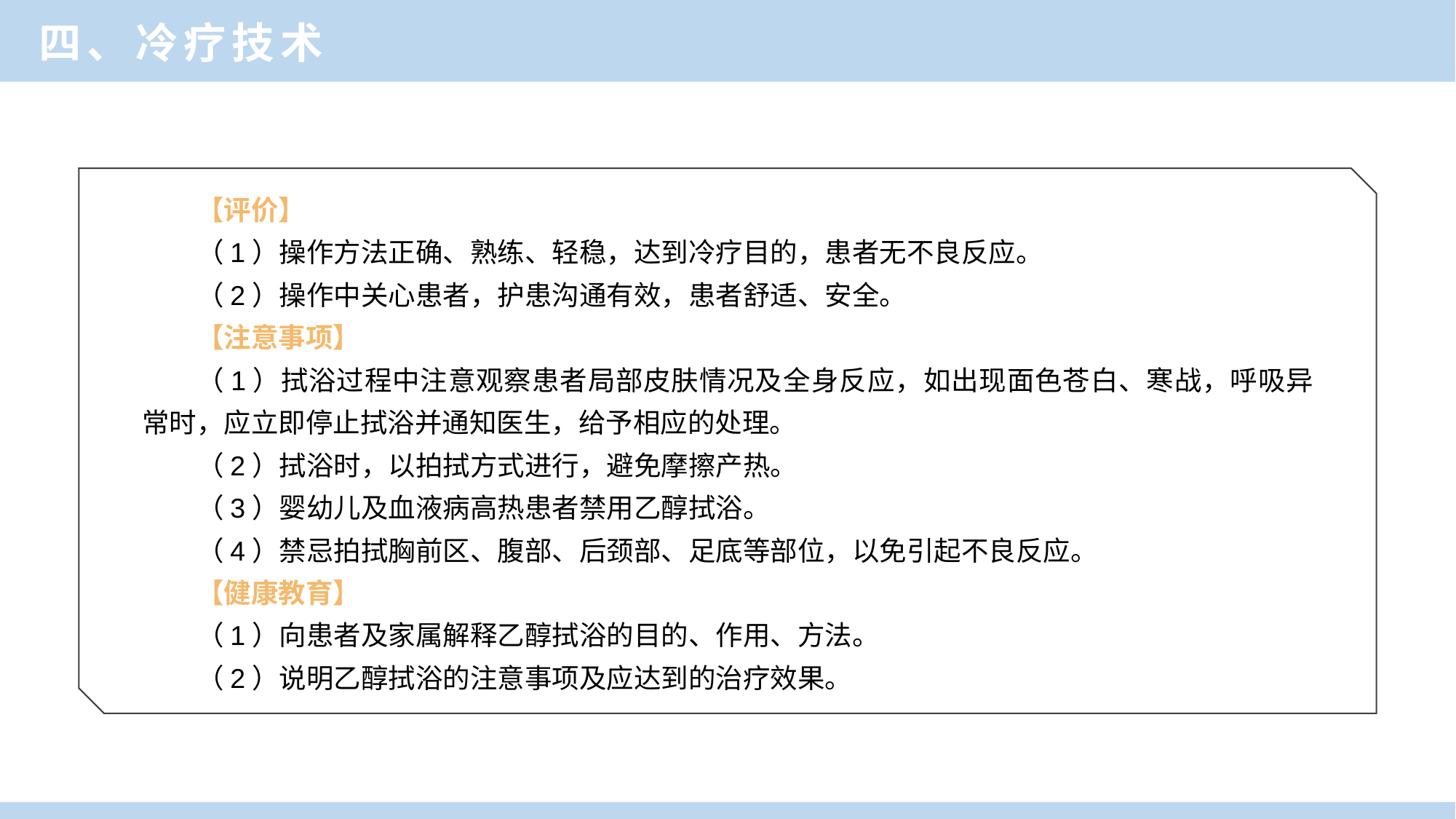

四、冷疗技术

【评价】
（1）操作方法正确、熟练、轻稳，达到冷疗目的，患者无不良反应。
（2）操作中关心患者，护患沟通有效，患者舒适、安全。
【注意事项】
（1）拭浴过程中注意观察患者局部皮肤情况及全身反应，如出现面色苍白、寒战，呼吸异常时，应立即停止拭浴并通知医生，给予相应的处理。
（2）拭浴时，以拍拭方式进行，避免摩擦产热。
（3）婴幼儿及血液病高热患者禁用乙醇拭浴。
（4）禁忌拍拭胸前区、腹部、后颈部、足底等部位，以免引起不良反应。
【健康教育】
（1）向患者及家属解释乙醇拭浴的目的、作用、方法。
（2）说明乙醇拭浴的注意事项及应达到的治疗效果。